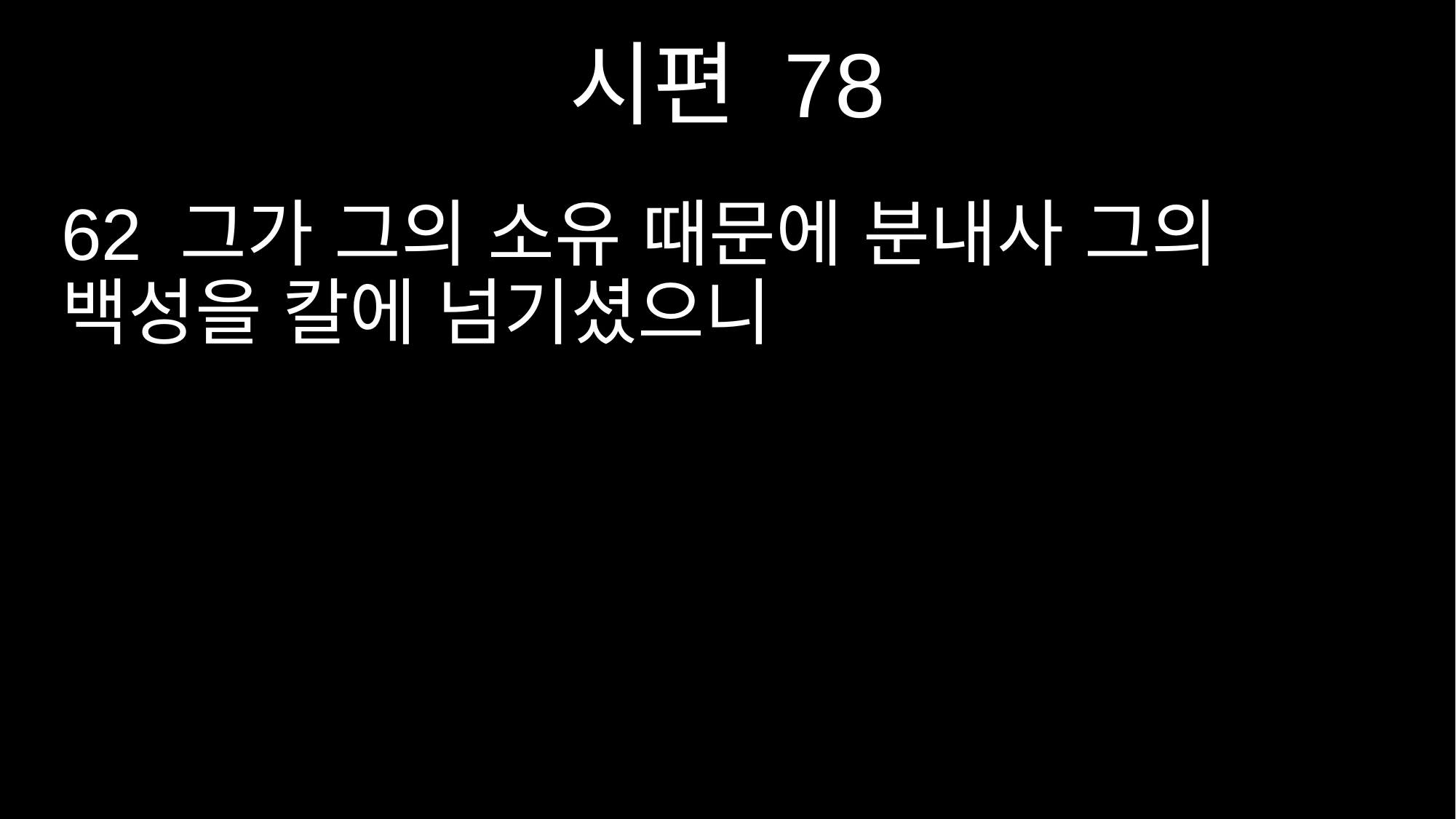

시편 78
62 그가 그의 소유 때문에 분내사 그의 백성을 칼에 넘기셨으니